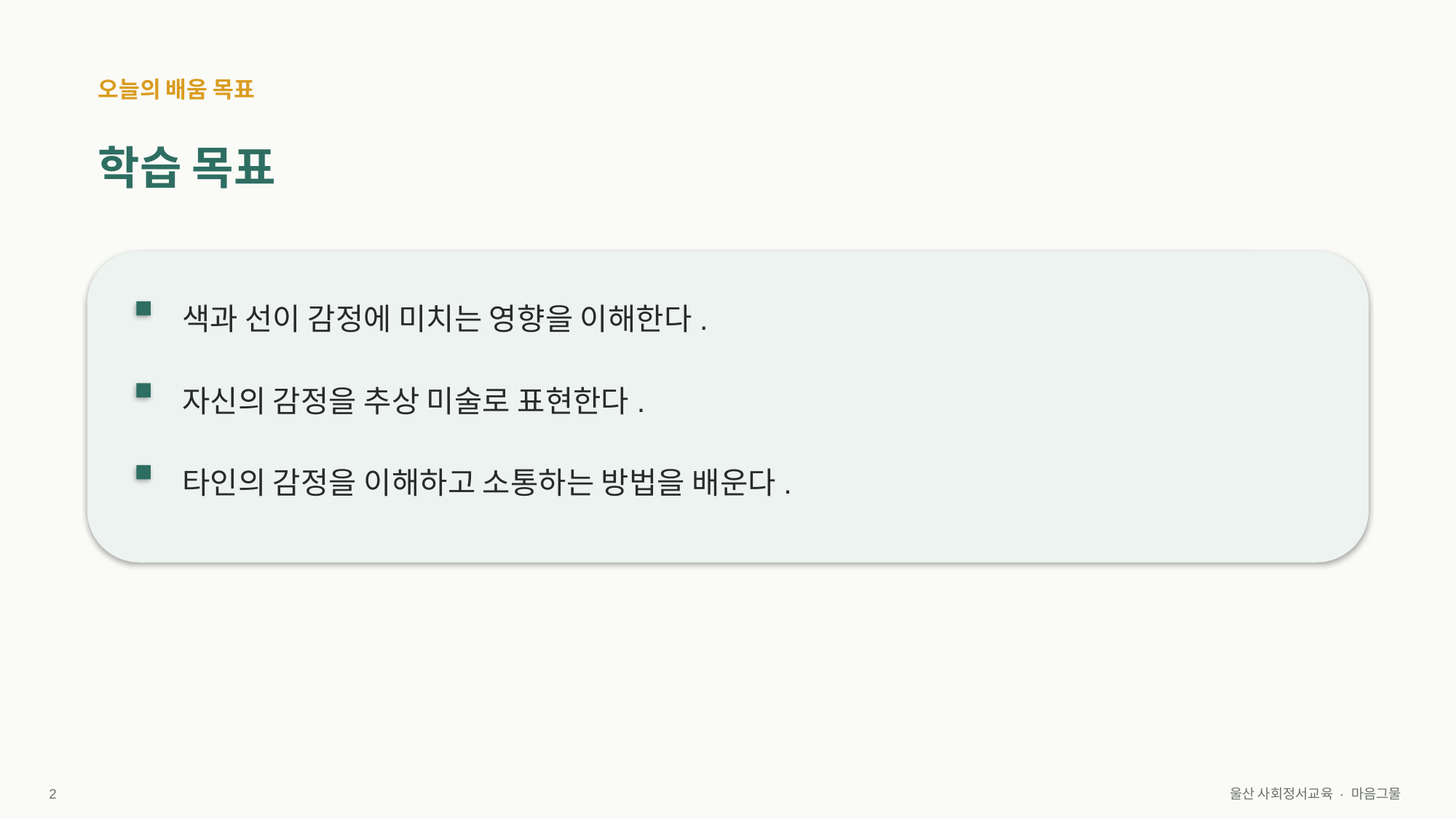

오늘의 배움 목표
학습 목표

색과 선이 감정에 미치는 영향을 이해한다.

자신의 감정을 추상 미술로 표현한다.

타인의 감정을 이해하고 소통하는 방법을 배운다.

2
울산 사회정서교육 · 마음그물